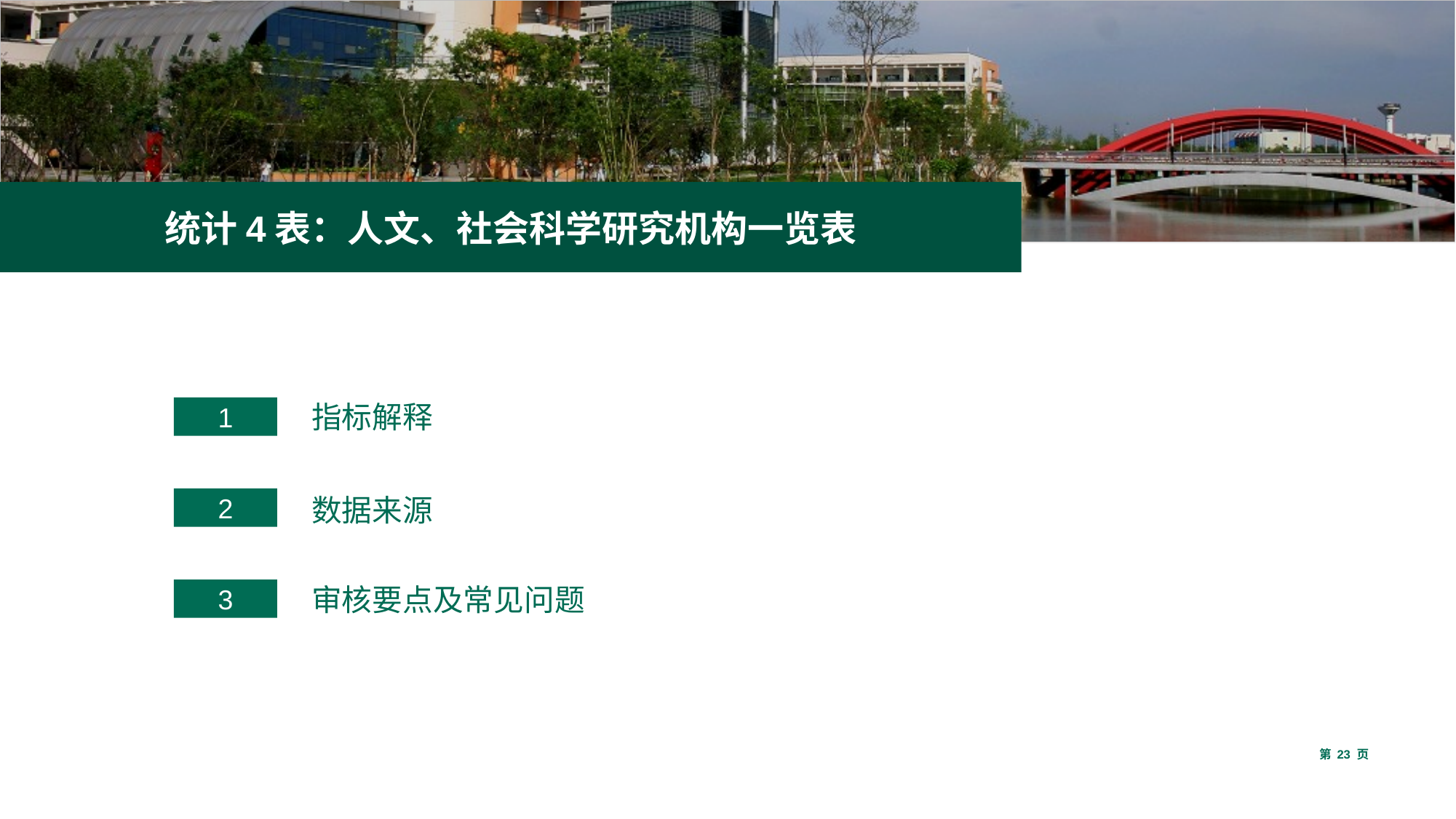

统计4表：人文、社会科学研究机构一览表

1
指标解释
2
数据来源
3
审核要点及常见问题

第 23 页